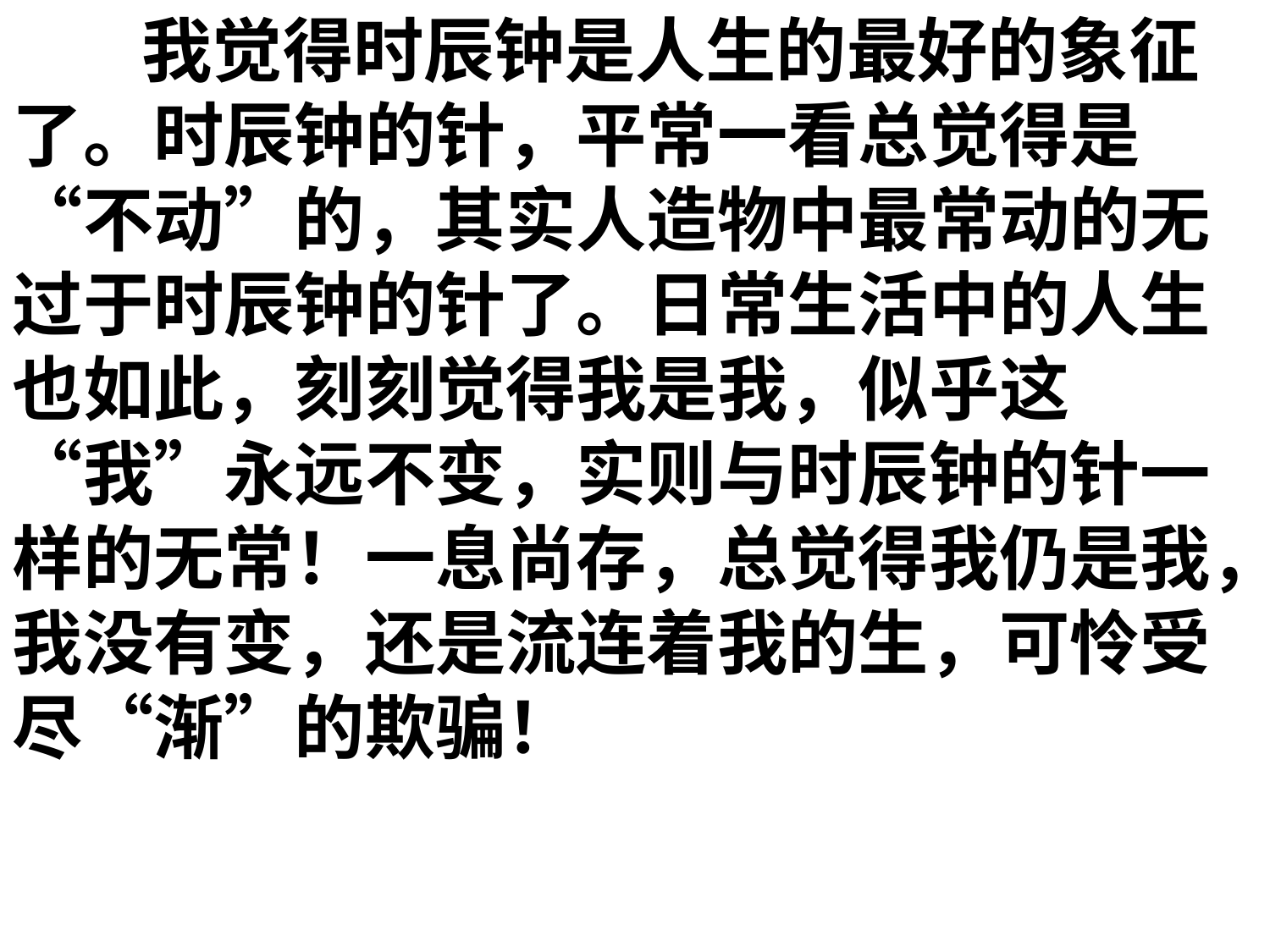

我觉得时辰钟是人生的最好的象征了。时辰钟的针，平常一看总觉得是“不动”的，其实人造物中最常动的无过于时辰钟的针了。日常生活中的人生也如此，刻刻觉得我是我，似乎这“我”永远不变，实则与时辰钟的针一样的无常！一息尚存，总觉得我仍是我，我没有变，还是流连着我的生，可怜受尽“渐”的欺骗！